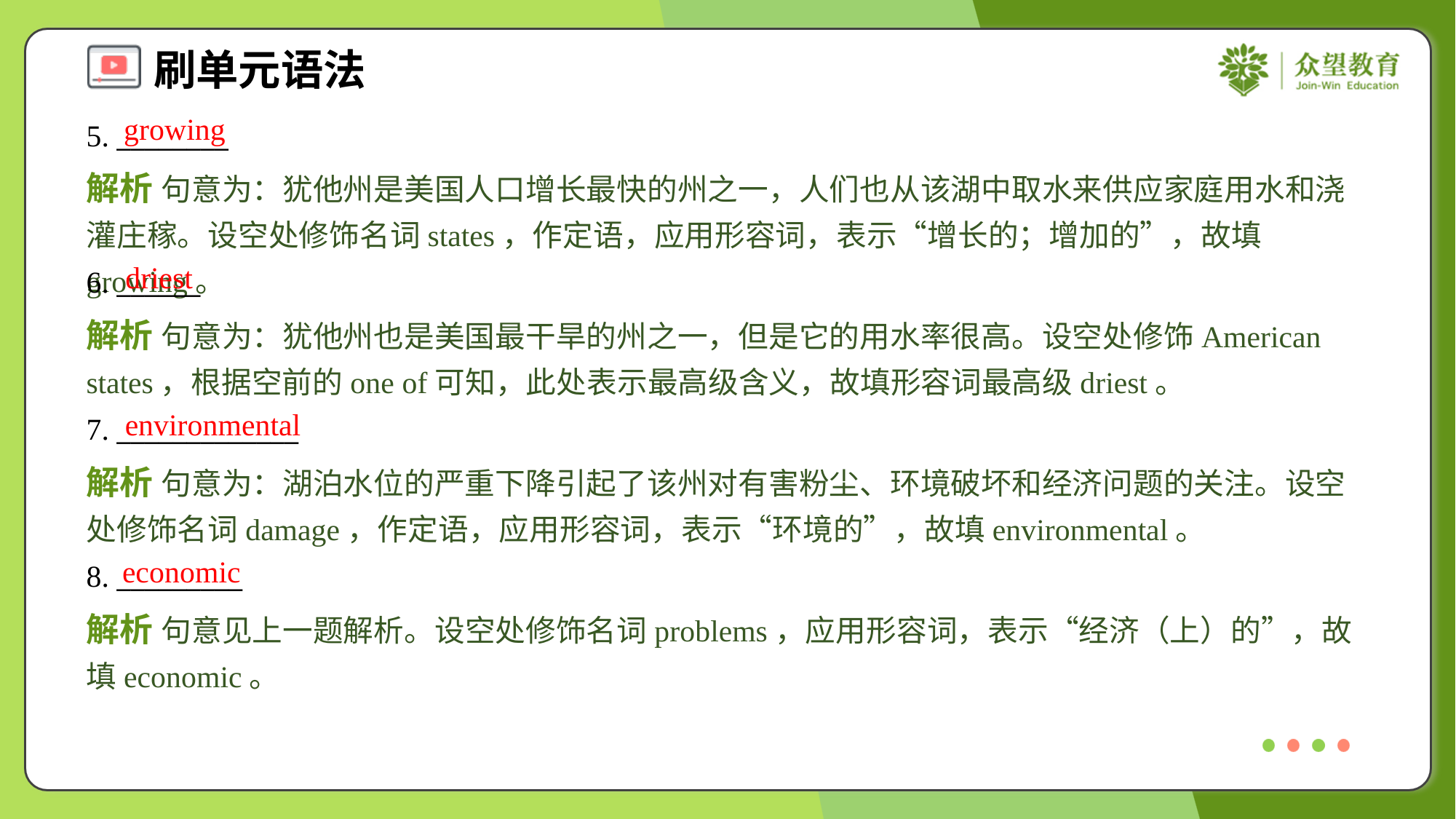

growing
5. ________
解析 句意为：犹他州是美国人口增长最快的州之一，人们也从该湖中取水来供应家庭用水和浇灌庄稼。设空处修饰名词states，作定语，应用形容词，表示“增长的；增加的”，故填growing。
driest
6. ______
解析 句意为：犹他州也是美国最干旱的州之一，但是它的用水率很高。设空处修饰American states，根据空前的one of可知，此处表示最高级含义，故填形容词最高级driest。
environmental
7. _____________
解析 句意为：湖泊水位的严重下降引起了该州对有害粉尘、环境破坏和经济问题的关注。设空处修饰名词damage，作定语，应用形容词，表示“环境的”，故填environmental。
economic
8. _________
解析 句意见上一题解析。设空处修饰名词problems，应用形容词，表示“经济（上）的”，故填economic。